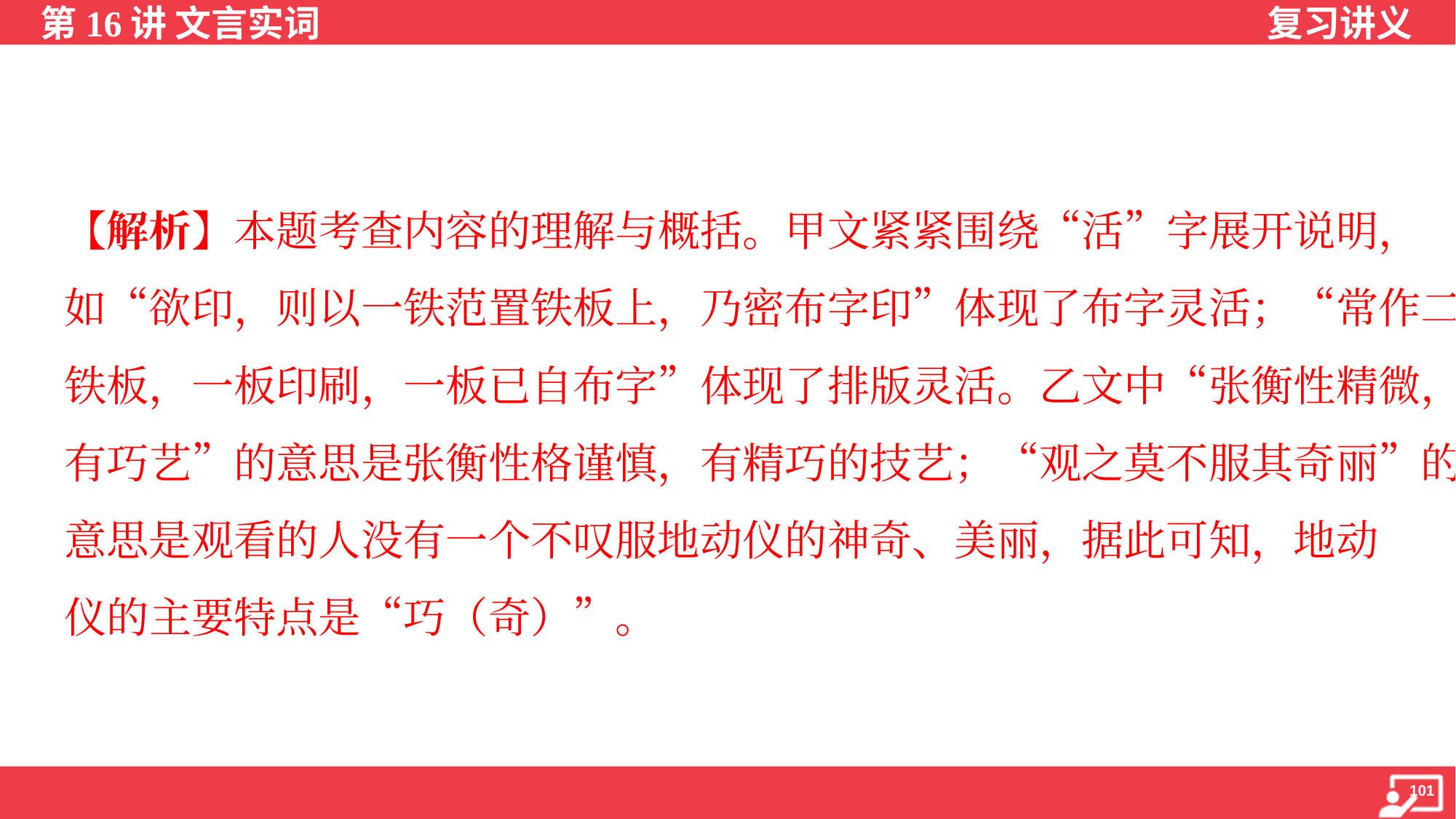

【解析】本题考查内容的理解与概括。甲文紧紧围绕“活”字展开说明，
如“欲印，则以一铁范置铁板上，乃密布字印”体现了布字灵活；“常作二
铁板，一板印刷，一板已自布字”体现了排版灵活。乙文中“张衡性精微，
有巧艺”的意思是张衡性格谨慎，有精巧的技艺；“观之莫不服其奇丽”的
意思是观看的人没有一个不叹服地动仪的神奇、美丽，据此可知，地动
仪的主要特点是“巧（奇）”。